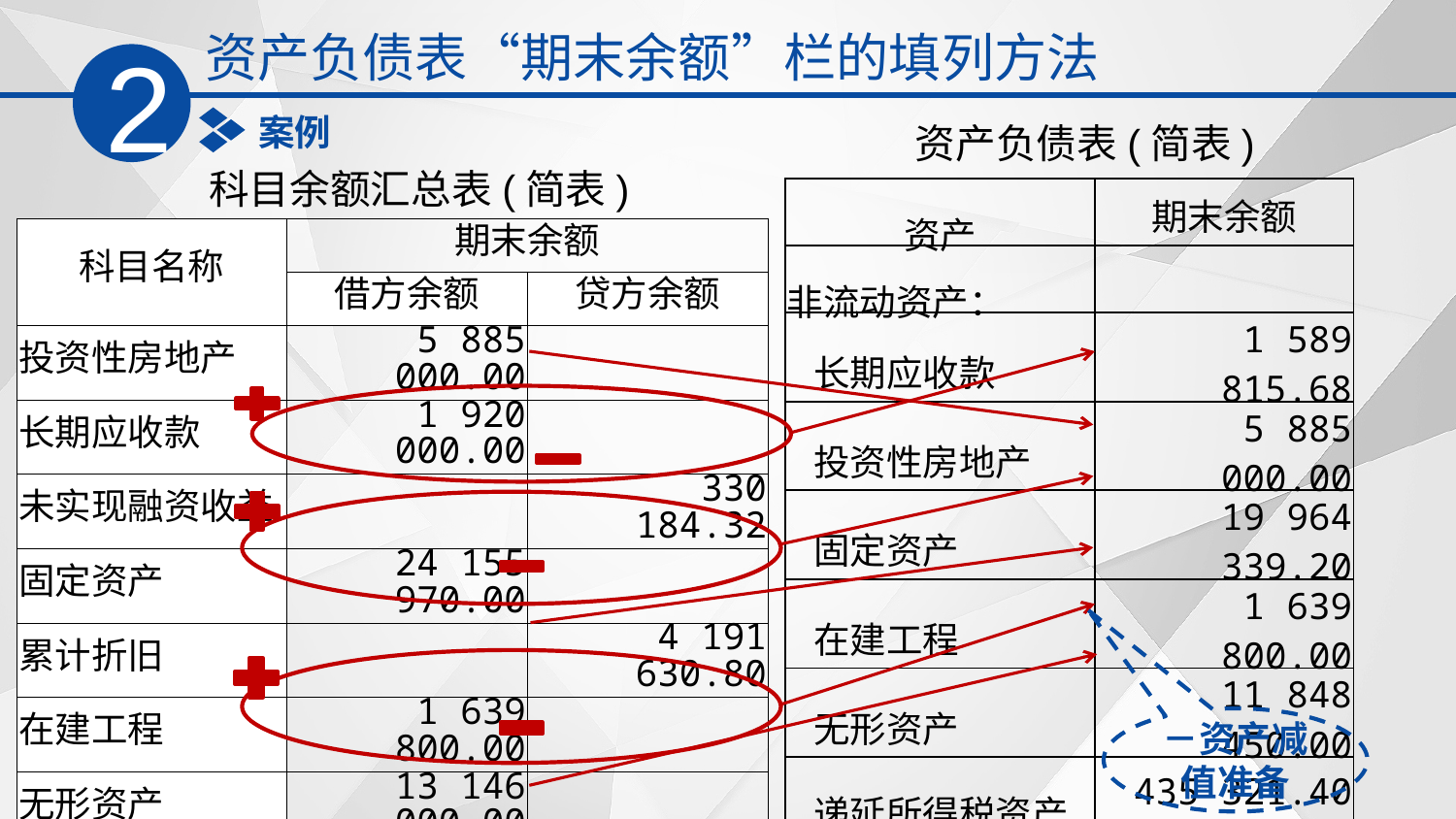

资产负债表“期末余额”栏的填列方法
2

案例

资产负债表(简表)
科目余额汇总表(简表)
| 资产 | 期末余额 |
| --- | --- |
| 非流动资产： |  |
| 长期应收款 | 1 589 815.68 |
| 投资性房地产 | 5 885 000.00 |
| 固定资产 | 19 964 339.20 |
| 在建工程 | 1 639 800.00 |
| 无形资产 | 11 848 450.00 |
| 递延所得税资产 | 435 321.40 |
| 其他非流动资产 |  |
| 科目名称 | 期末余额 |  |
| --- | --- | --- |
|  | 借方余额 | 贷方余额 |
| 投资性房地产 | 5 885 000.00 |  |
| 长期应收款 | 1 920 000.00 |  |
| 未实现融资收益 |  | 330 184.32 |
| 固定资产 | 24 155 970.00 |  |
| 累计折旧 |  | 4 191 630.80 |
| 在建工程 | 1 639 800.00 |  |
| 无形资产 | 13 146 000.00 |  |
| 累计摊销 |  | 1 297 550.00 |
| 递延所得税资产 | 435 321.40 |  |

－资产减值准备